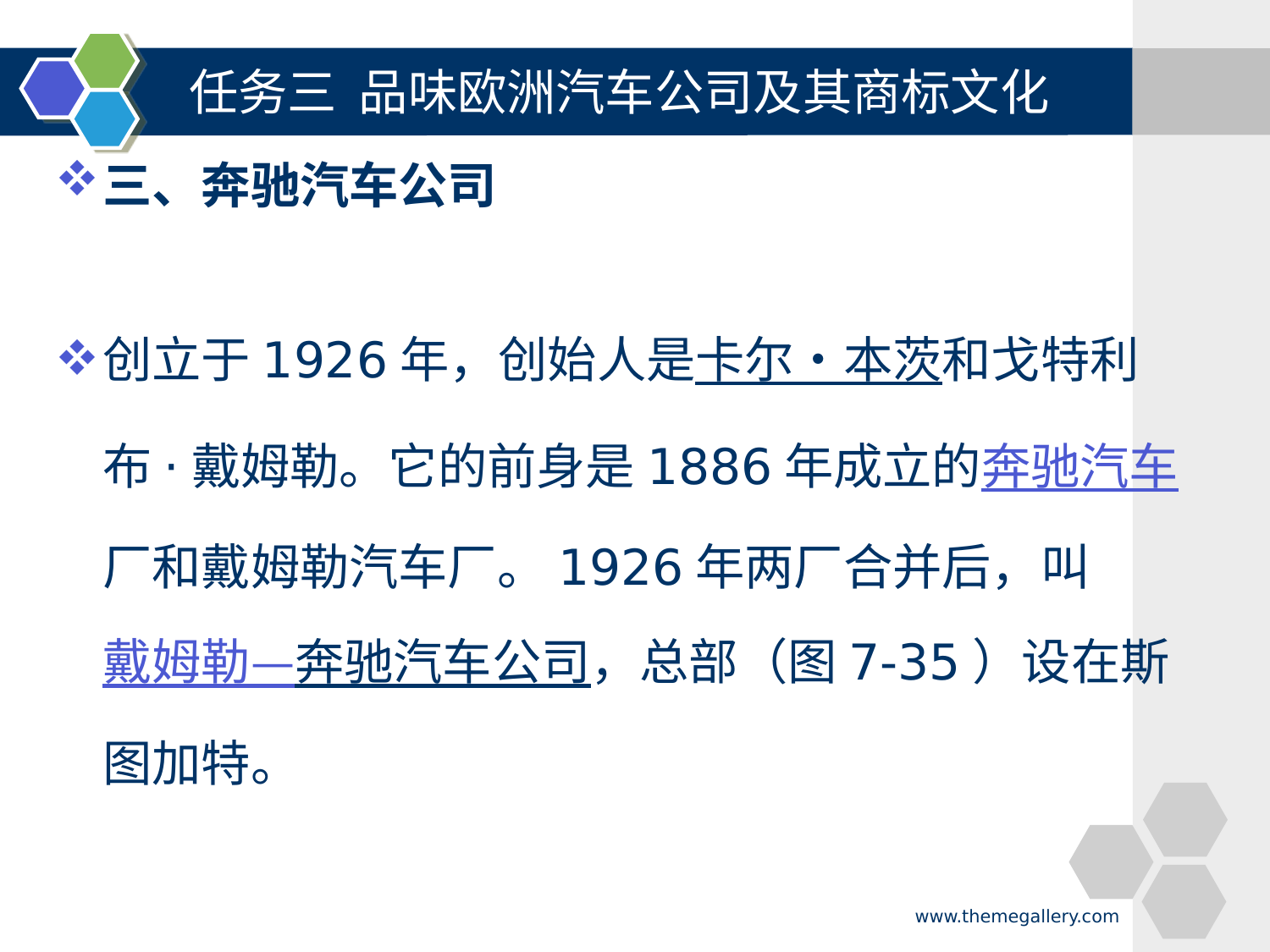

任务三  品味欧洲汽车公司及其商标文化
#
三、奔驰汽车公司

创立于1926年，创始人是卡尔·本茨和戈特利布·戴姆勒。它的前身是1886年成立的奔驰汽车厂和戴姆勒汽车厂。1926年两厂合并后，叫戴姆勒—奔驰汽车公司，总部（图7-35）设在斯图加特。

www.themegallery.com